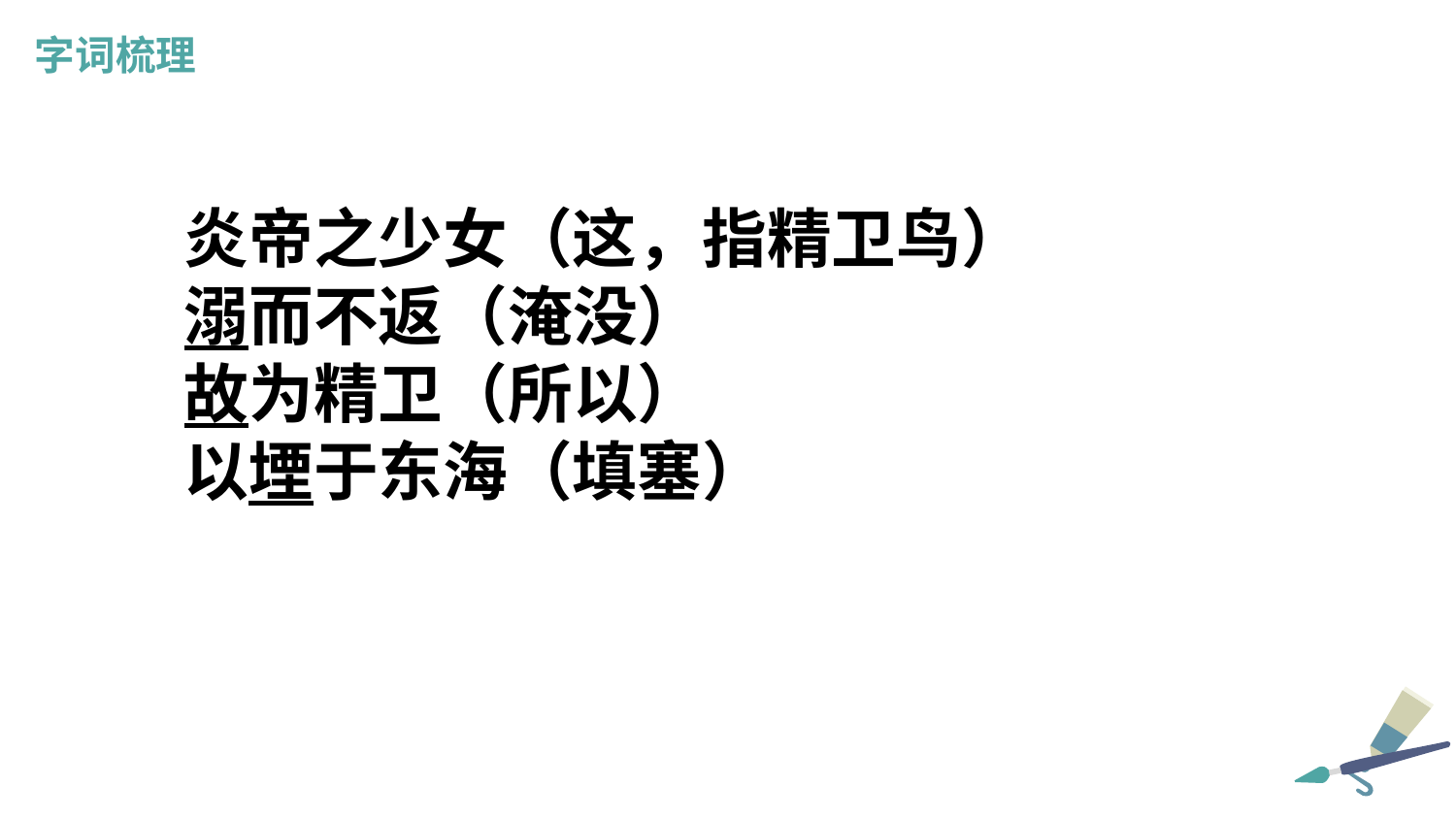

字词梳理
炎帝之少女（这，指精卫鸟）
溺而不返（淹没）
故为精卫（所以）
以堙于东海（填塞）